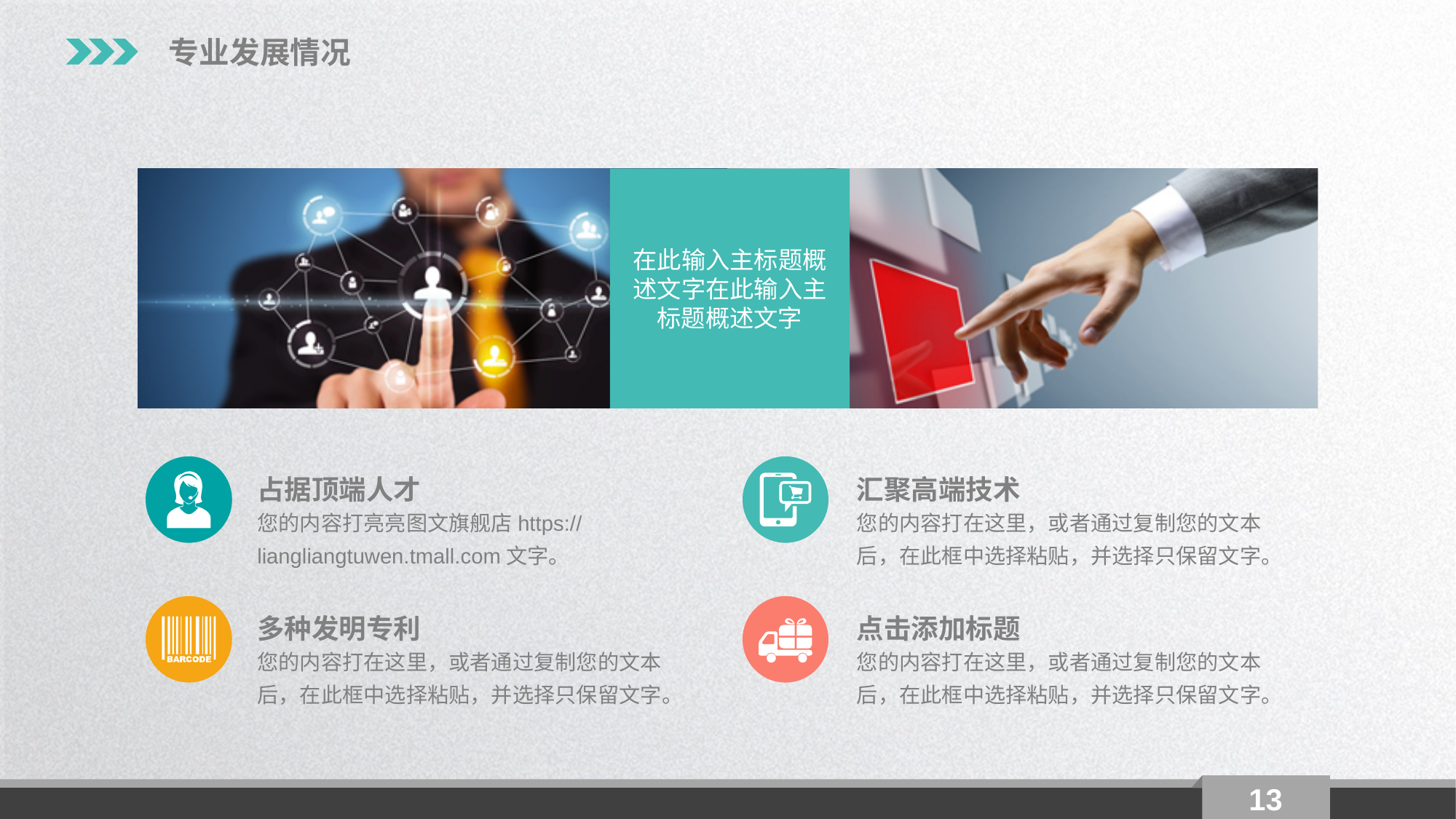

专业发展情况

在此输入主标题概述文字在此输入主标题概述文字

占据顶端人才

汇聚高端技术

您的内容打亮亮图文旗舰店https://liangliangtuwen.tmall.com文字。
您的内容打在这里，或者通过复制您的文本后，在此框中选择粘贴，并选择只保留文字。
多种发明专利
点击添加标题

您的内容打在这里，或者通过复制您的文本后，在此框中选择粘贴，并选择只保留文字。
您的内容打在这里，或者通过复制您的文本后，在此框中选择粘贴，并选择只保留文字。

13